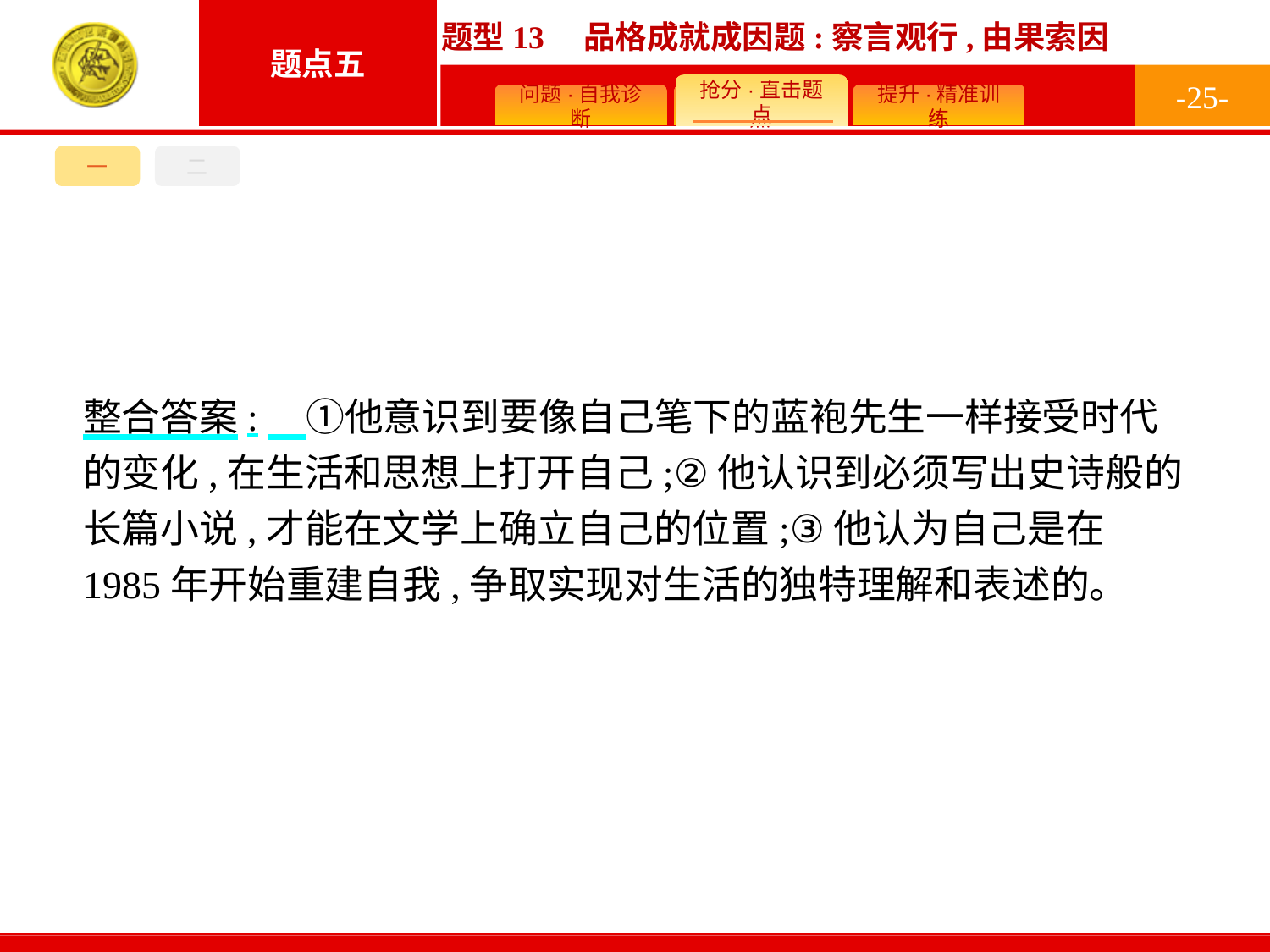

-25-
一
二
整合答案:　①他意识到要像自己笔下的蓝袍先生一样接受时代的变化,在生活和思想上打开自己;②他认识到必须写出史诗般的长篇小说,才能在文学上确立自己的位置;③他认为自己是在1985年开始重建自我,争取实现对生活的独特理解和表述的。